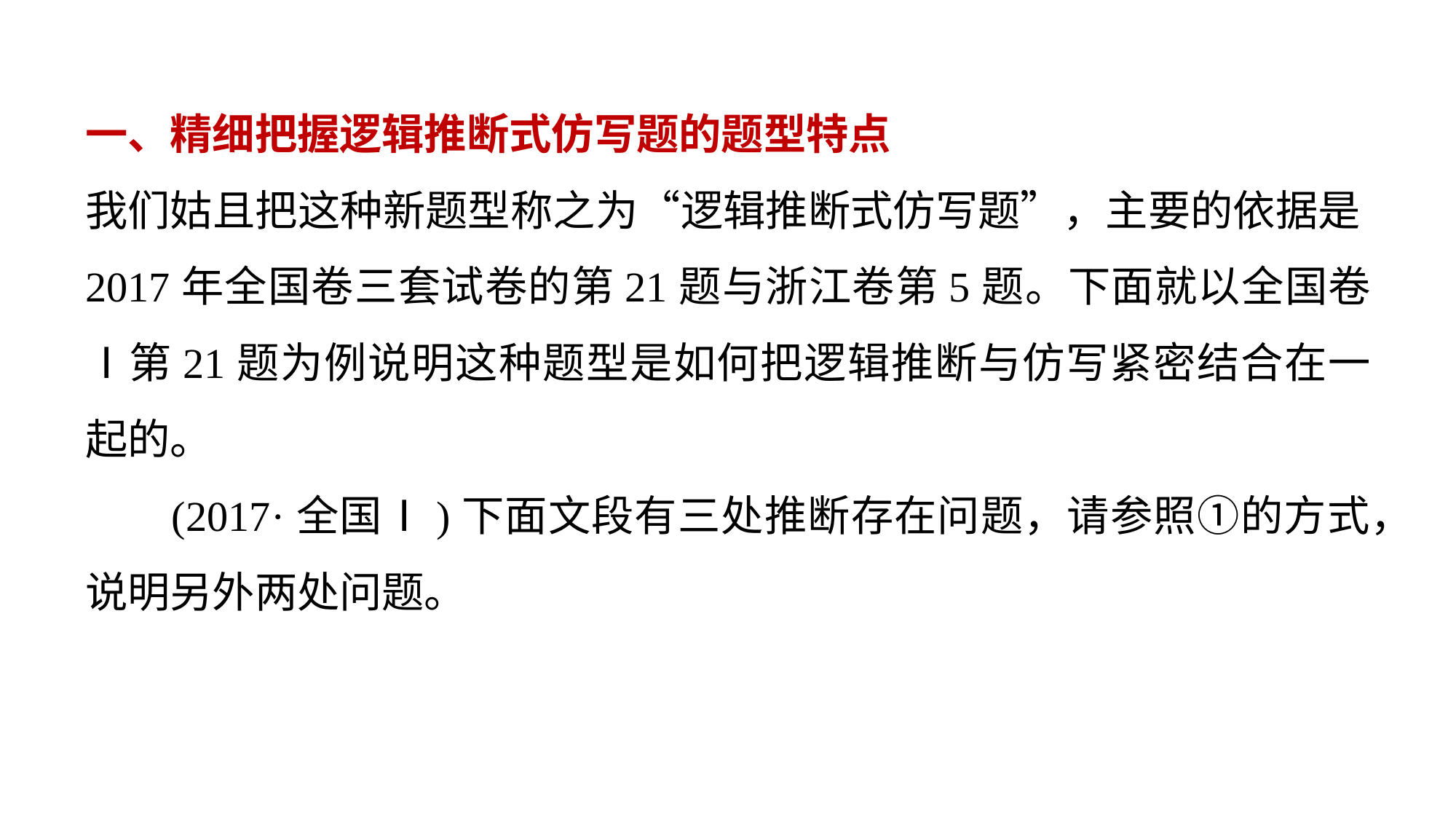

一、精细把握逻辑推断式仿写题的题型特点
我们姑且把这种新题型称之为“逻辑推断式仿写题”，主要的依据是2017年全国卷三套试卷的第21题与浙江卷第5题。下面就以全国卷Ⅰ第21题为例说明这种题型是如何把逻辑推断与仿写紧密结合在一起的。
(2017·全国Ⅰ)下面文段有三处推断存在问题，请参照①的方式，说明另外两处问题。